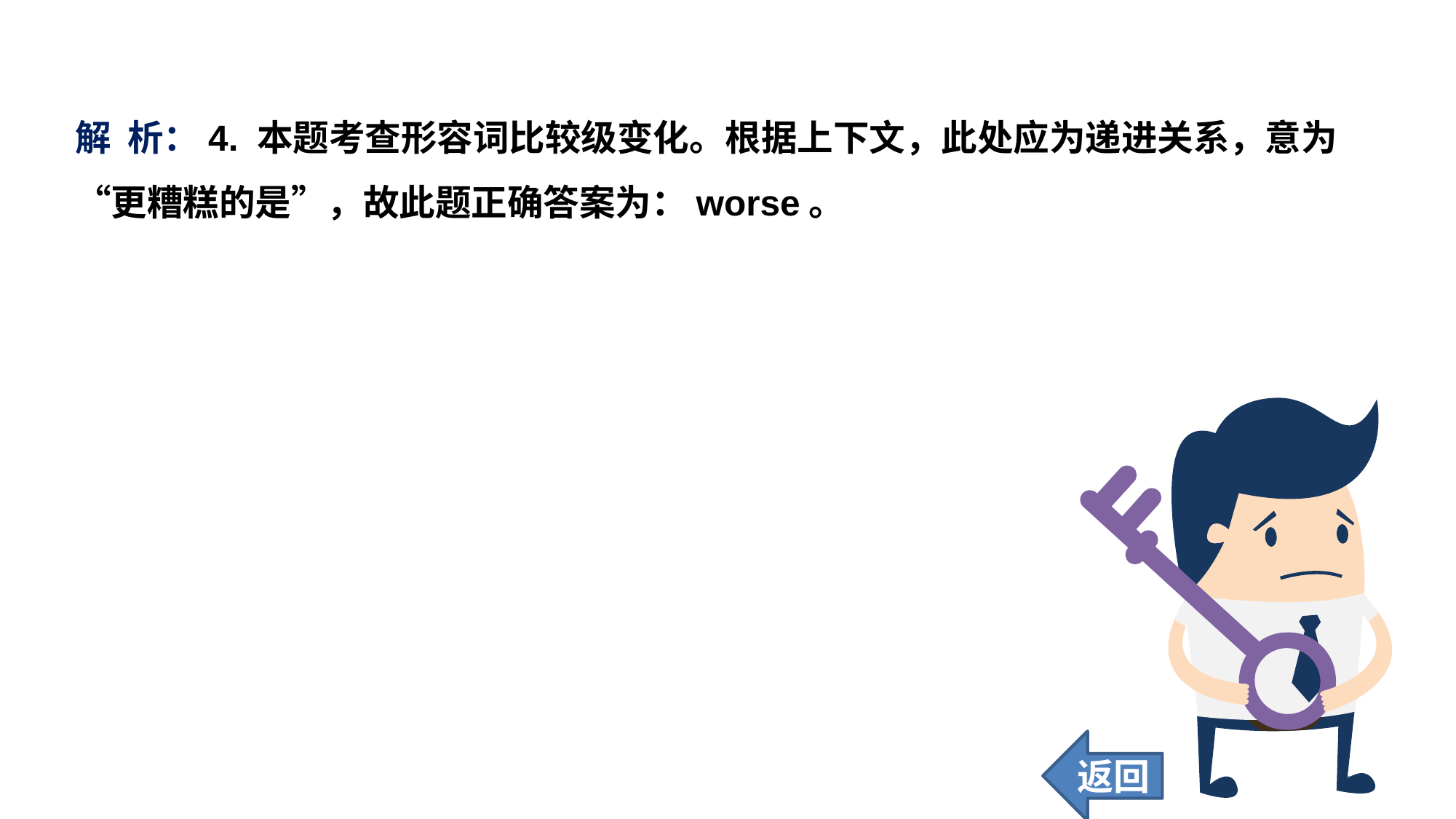

解  析：4. 本题考查形容词比较级变化。根据上下文，此处应为递进关系，意为“更糟糕的是”，故此题正确答案为：worse。

返回
198